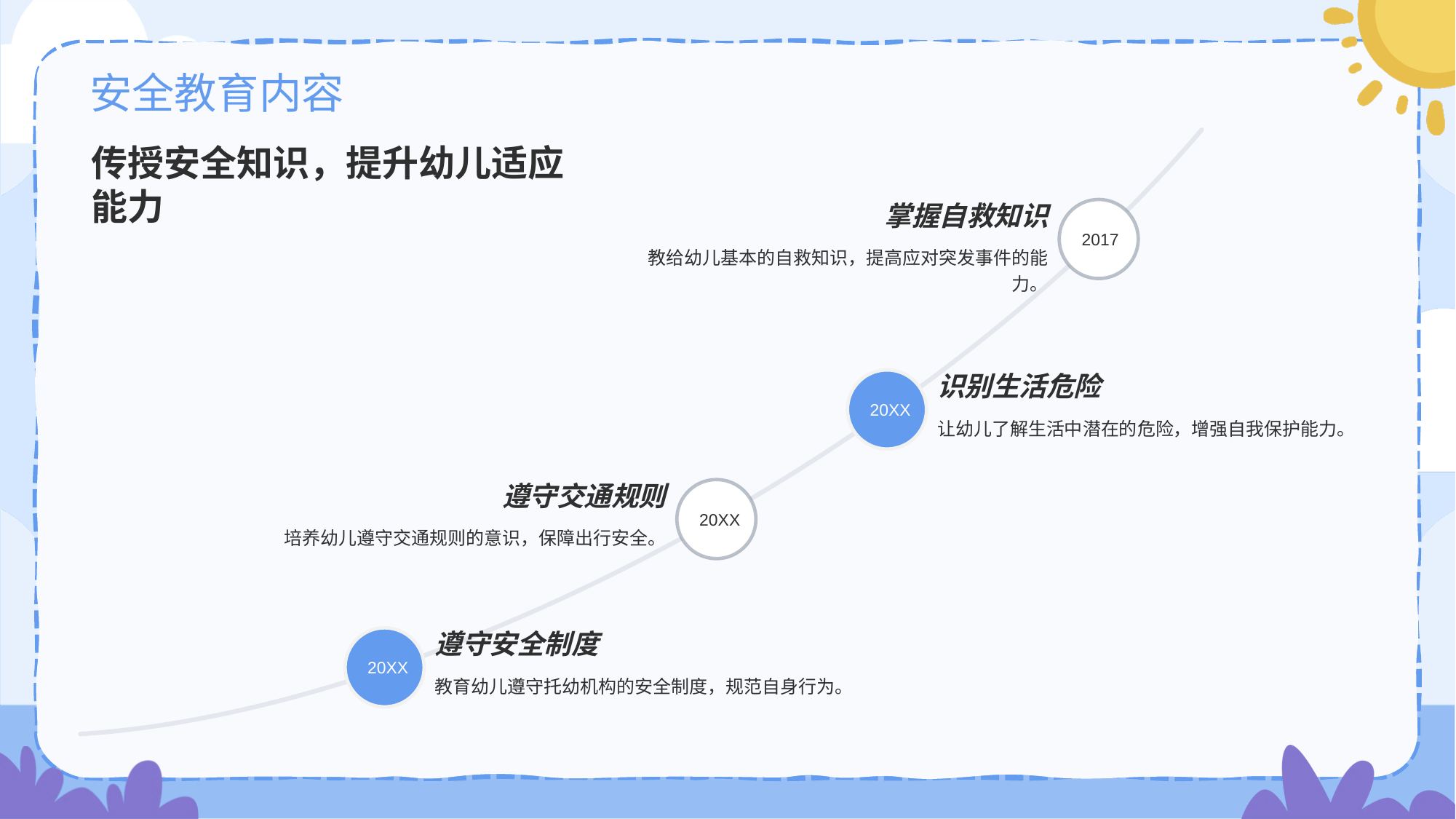

# 安全教育内容

传授安全知识，提升幼儿适应能力
掌握自救知识
2017
教给幼儿基本的自救知识，提高应对突发事件的能力。
识别生活危险
20XX
让幼儿了解生活中潜在的危险，增强自我保护能力。
遵守交通规则
20XX
培养幼儿遵守交通规则的意识，保障出行安全。
遵守安全制度
20XX
教育幼儿遵守托幼机构的安全制度，规范自身行为。